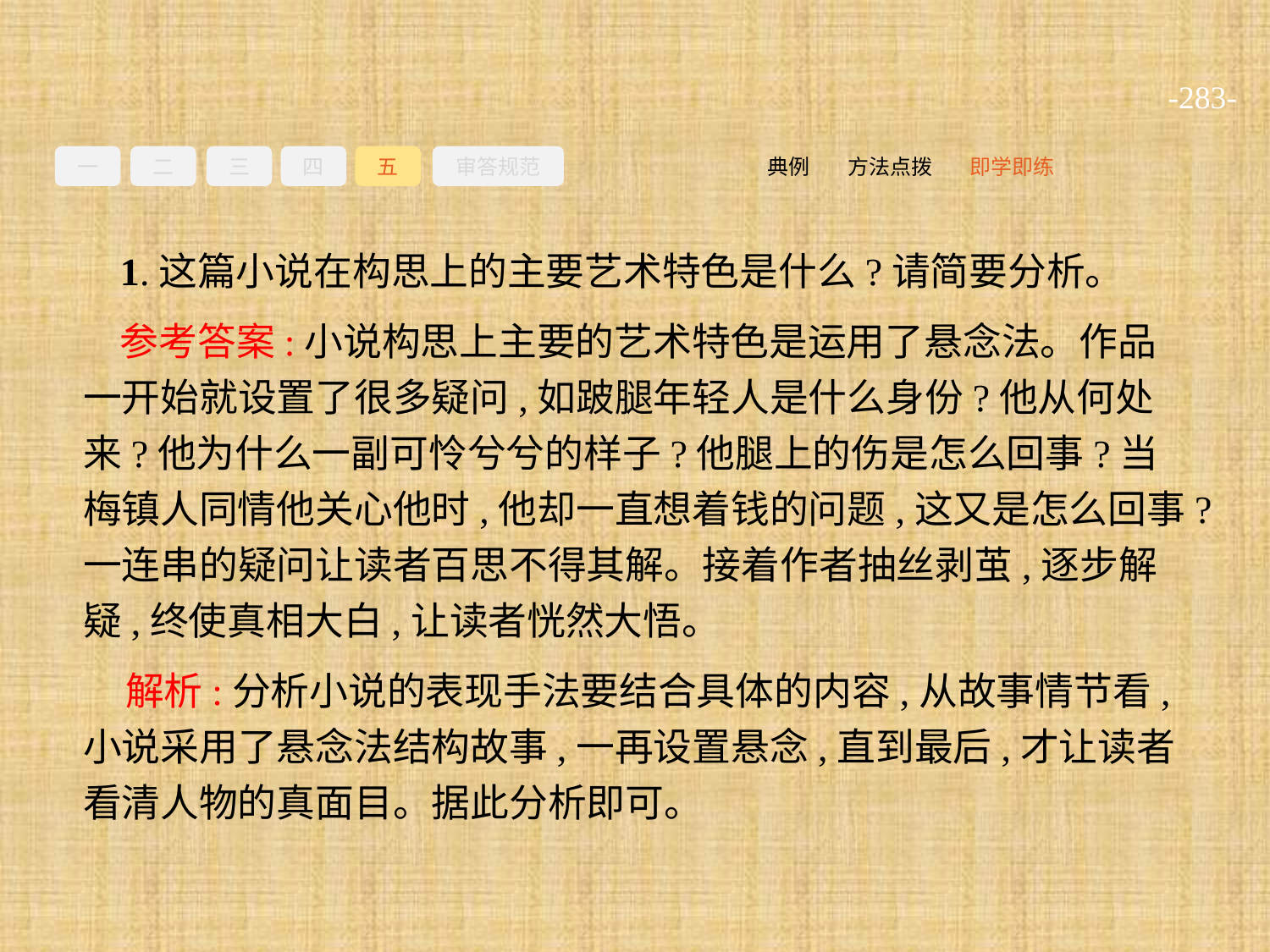

-283-
一
二
三
四
五
审答规范
即学即练
方法点拨
典例
1.这篇小说在构思上的主要艺术特色是什么?请简要分析。
参考答案:小说构思上主要的艺术特色是运用了悬念法。作品一开始就设置了很多疑问,如跛腿年轻人是什么身份?他从何处来?他为什么一副可怜兮兮的样子?他腿上的伤是怎么回事?当梅镇人同情他关心他时,他却一直想着钱的问题,这又是怎么回事?一连串的疑问让读者百思不得其解。接着作者抽丝剥茧,逐步解疑,终使真相大白,让读者恍然大悟。
解析:分析小说的表现手法要结合具体的内容,从故事情节看,小说采用了悬念法结构故事,一再设置悬念,直到最后,才让读者看清人物的真面目。据此分析即可。